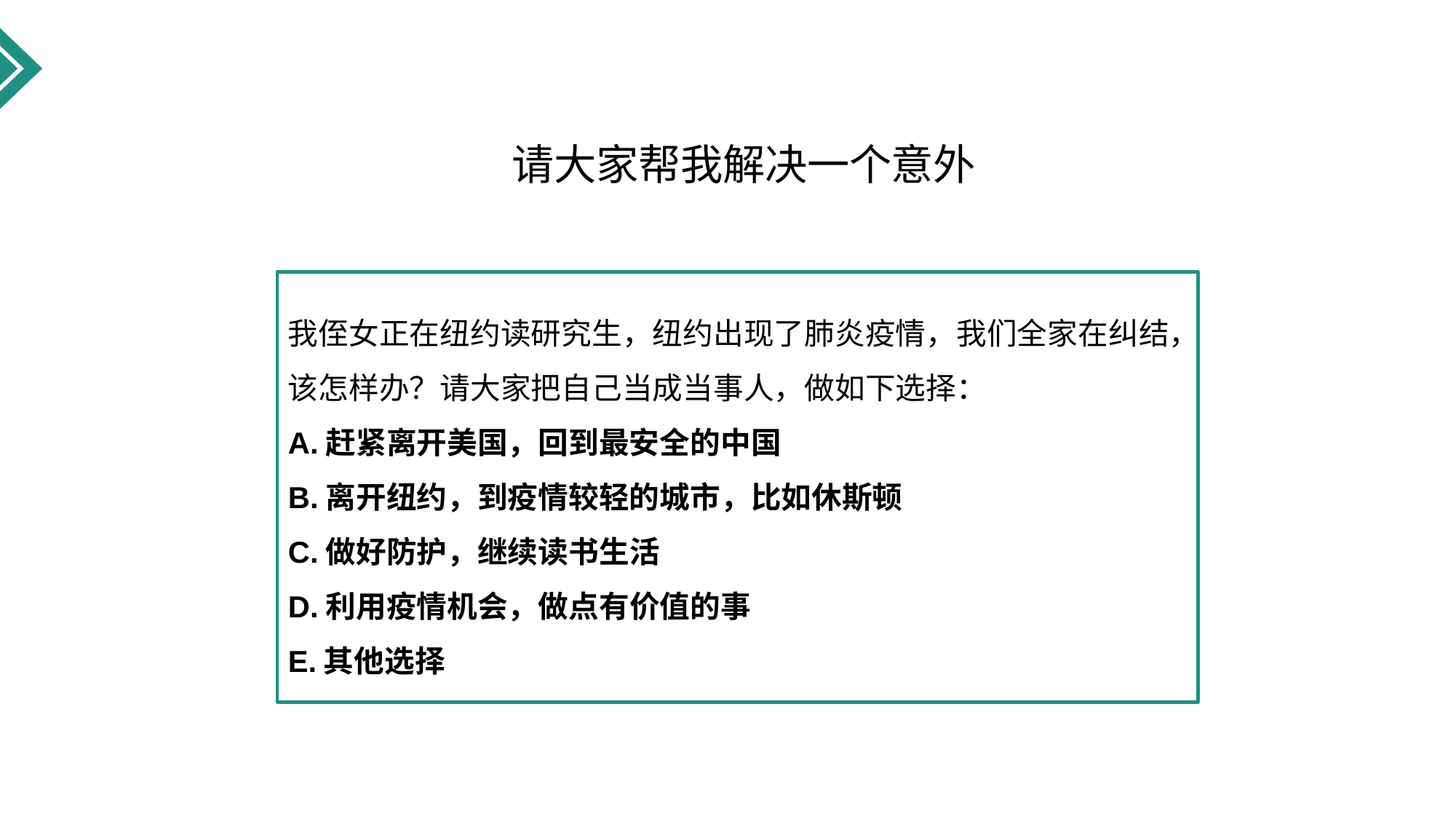

# 请大家帮我解决一个意外
我侄女正在纽约读研究生，纽约出现了肺炎疫情，我们全家在纠结，该怎样办？请大家把自己当成当事人，做如下选择：
A.赶紧离开美国，回到最安全的中国
B.离开纽约，到疫情较轻的城市，比如休斯顿
C.做好防护，继续读书生活
D.利用疫情机会，做点有价值的事
E.其他选择